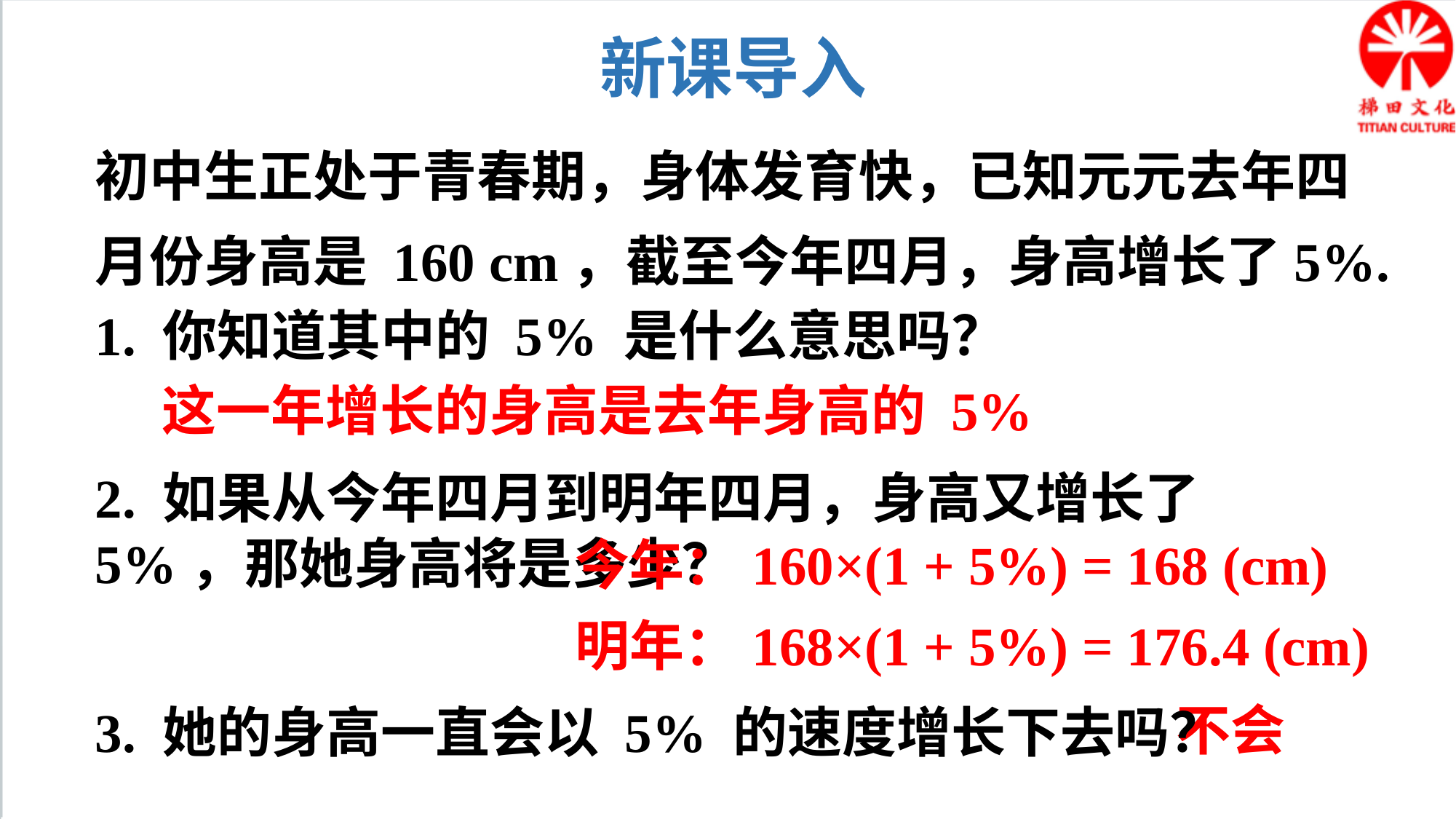

新课导入
初中生正处于青春期，身体发育快，已知元元去年四月份身高是 160 cm，截至今年四月，身高增长了5%.
1. 你知道其中的 5% 是什么意思吗？
这一年增长的身高是去年身高的 5%
2. 如果从今年四月到明年四月，身高又增长了 5%，那她身高将是多少？
今年：160×(1 + 5%) = 168 (cm)
明年：168×(1 + 5%) = 176.4 (cm)
不会
3. 她的身高一直会以 5% 的速度增长下去吗？